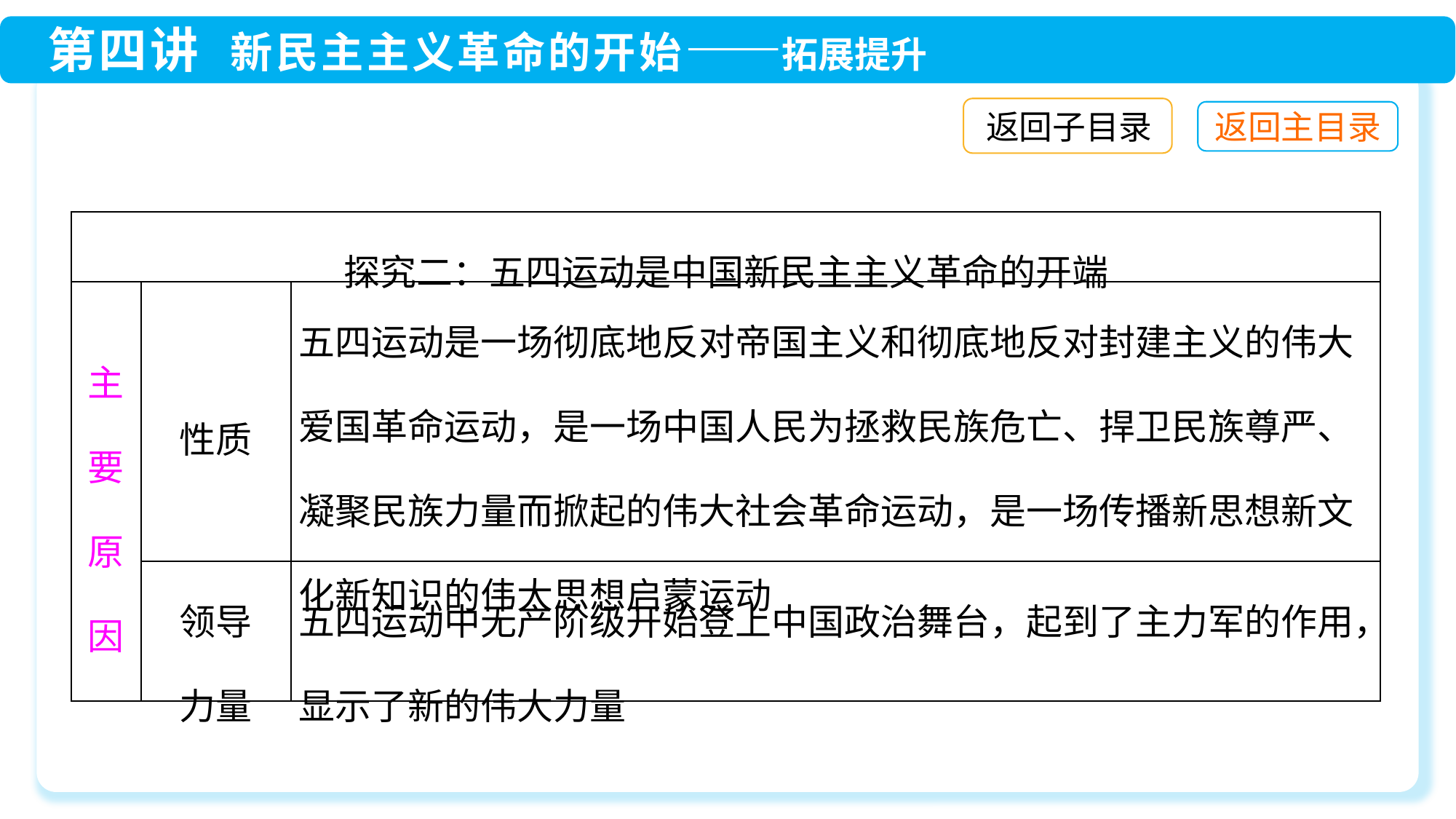

返回子目录
| 探究二：五四运动是中国新民主主义革命的开端 |  |  |
| --- | --- | --- |
| 主要原因 | 性质 | 五四运动是一场彻底地反对帝国主义和彻底地反对封建主义的伟大爱国革命运动，是一场中国人民为拯救民族危亡、捍卫民族尊严、凝聚民族力量而掀起的伟大社会革命运动，是一场传播新思想新文化新知识的伟大思想启蒙运动 |
|  | 领导 力量 | 五四运动中无产阶级开始登上中国政治舞台，起到了主力军的作用，显示了新的伟大力量 |